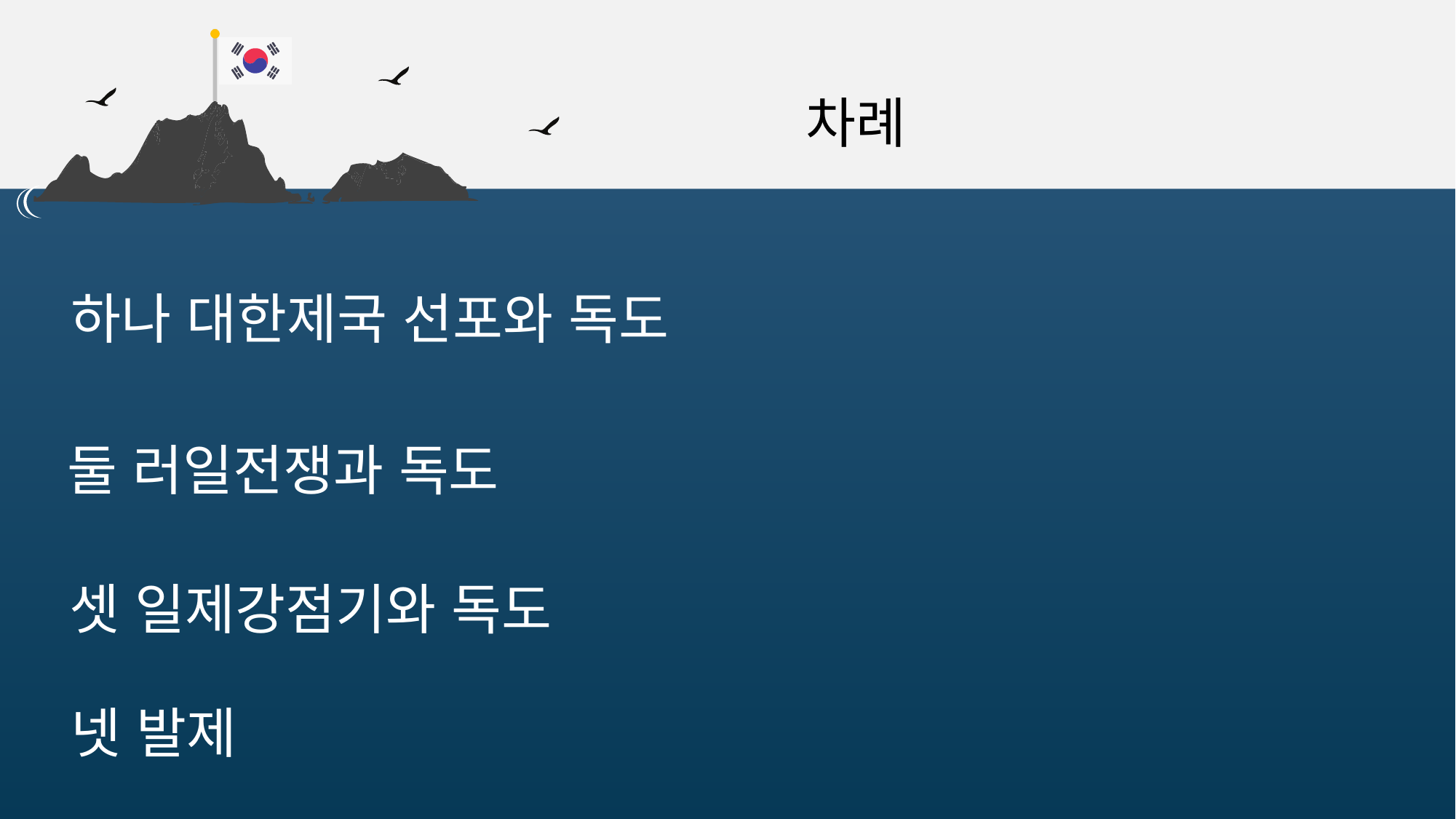

차례

하나 대한제국 선포와 독도
둘 러일전쟁과 독도
셋 일제강점기와 독도
넷 발제